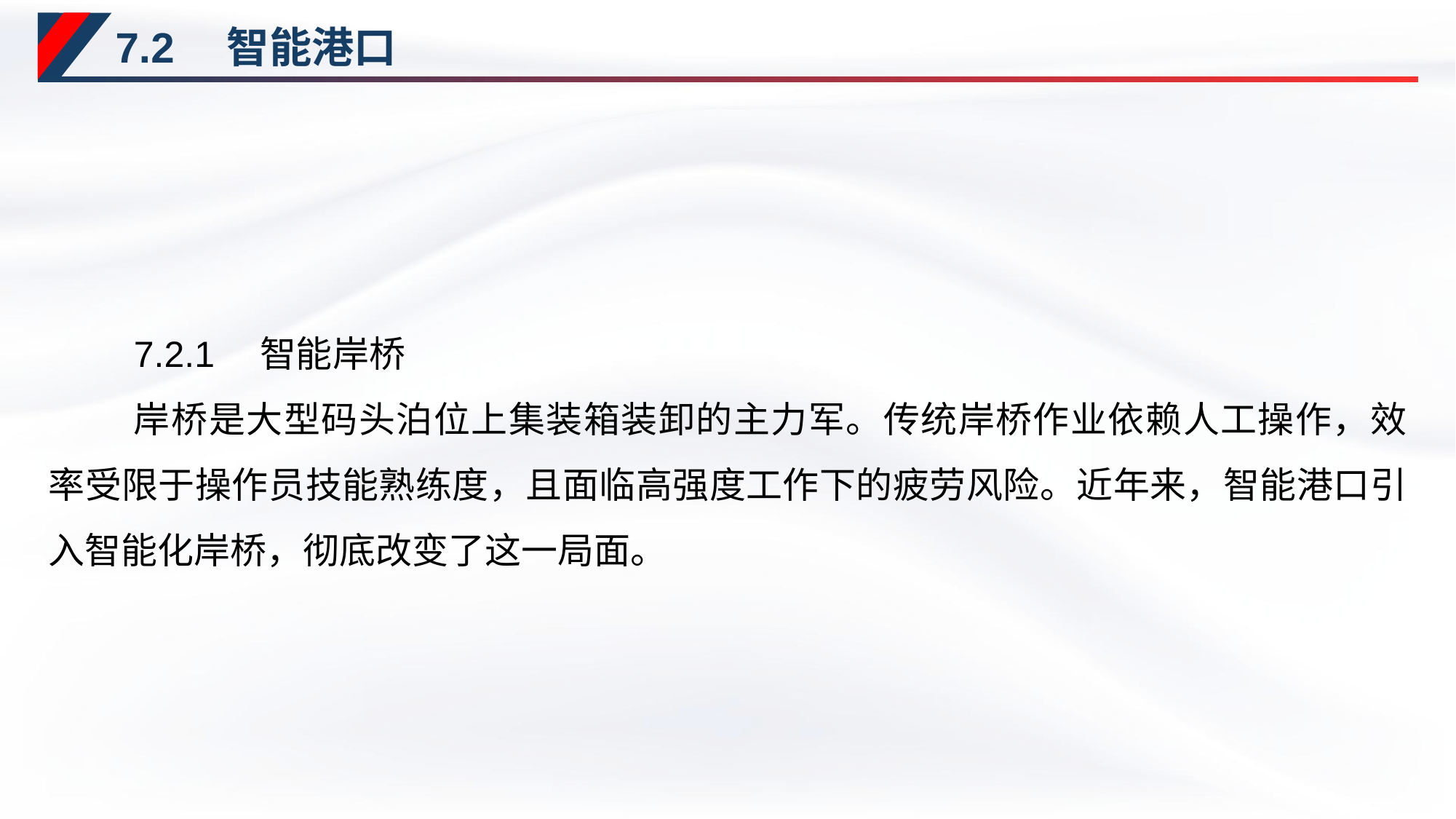

# 7.2　智能港口
7.2.1　智能岸桥
岸桥是大型码头泊位上集装箱装卸的主力军。传统岸桥作业依赖人工操作，效率受限于操作员技能熟练度，且面临高强度工作下的疲劳风险。近年来，智能港口引入智能化岸桥，彻底改变了这一局面。